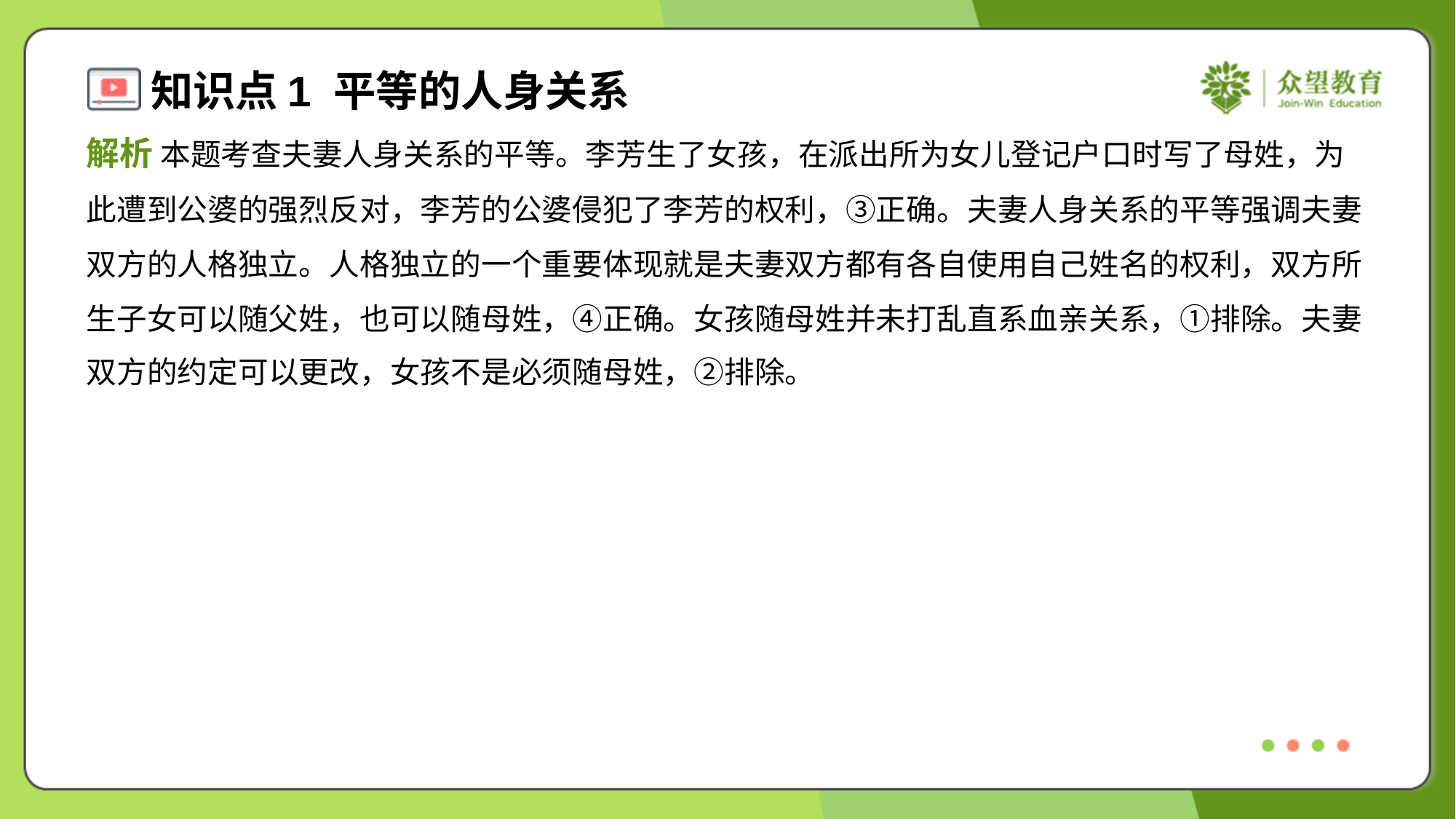

解析 本题考查夫妻人身关系的平等。李芳生了女孩，在派出所为女儿登记户口时写了母姓，为
此遭到公婆的强烈反对，李芳的公婆侵犯了李芳的权利，③正确。夫妻人身关系的平等强调夫妻
双方的人格独立。人格独立的一个重要体现就是夫妻双方都有各自使用自己姓名的权利，双方所
生子女可以随父姓，也可以随母姓，④正确。女孩随母姓并未打乱直系血亲关系，①排除。夫妻
双方的约定可以更改，女孩不是必须随母姓，②排除。